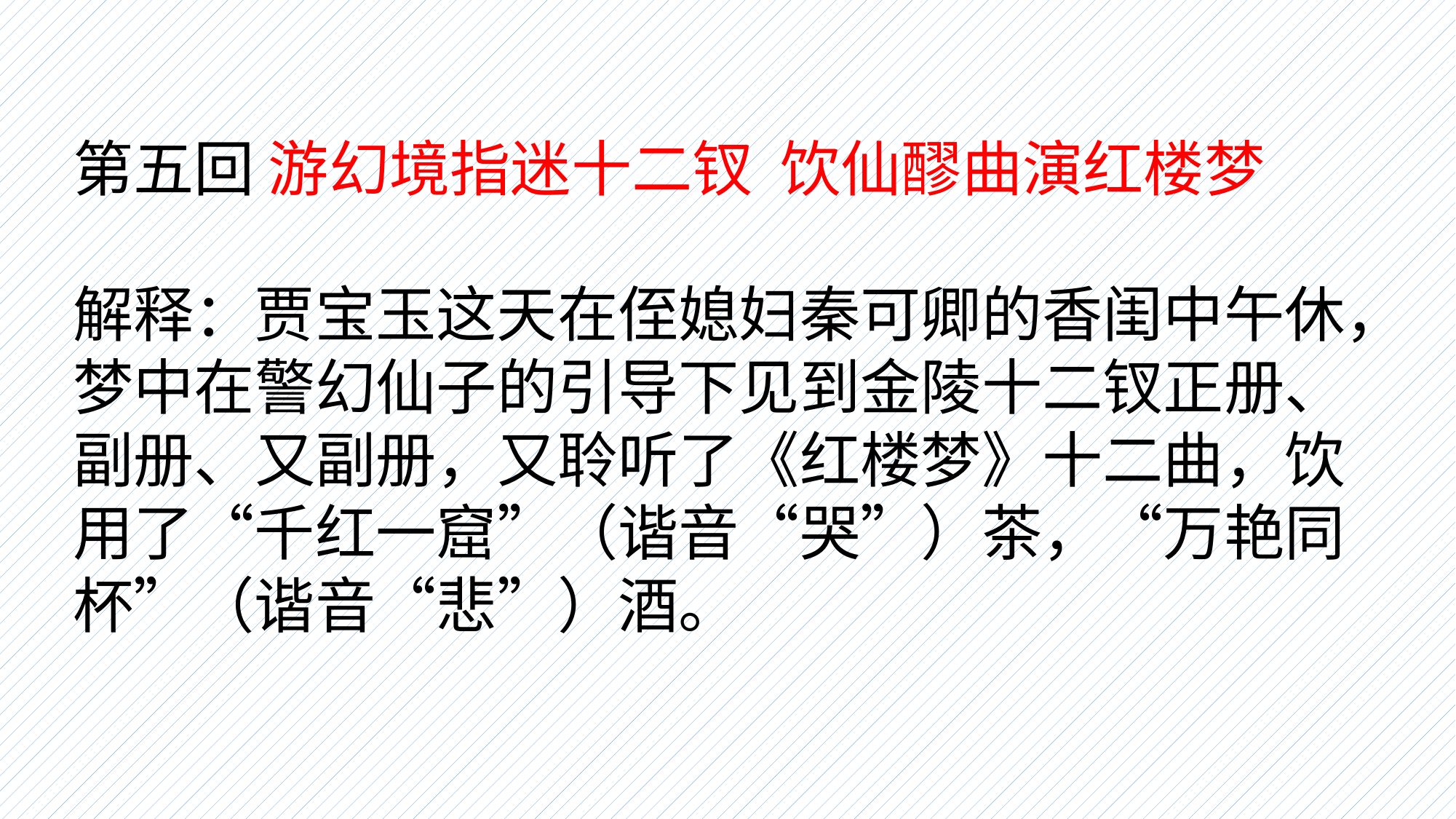

第五回 游幻境指迷十二钗  饮仙醪曲演红楼梦

解释：贾宝玉这天在侄媳妇秦可卿的香闺中午休，梦中在警幻仙子的引导下见到金陵十二钗正册、副册、又副册，又聆听了《红楼梦》十二曲，饮用了“千红一窟”（谐音“哭”）茶，“万艳同杯”（谐音“悲”）酒。